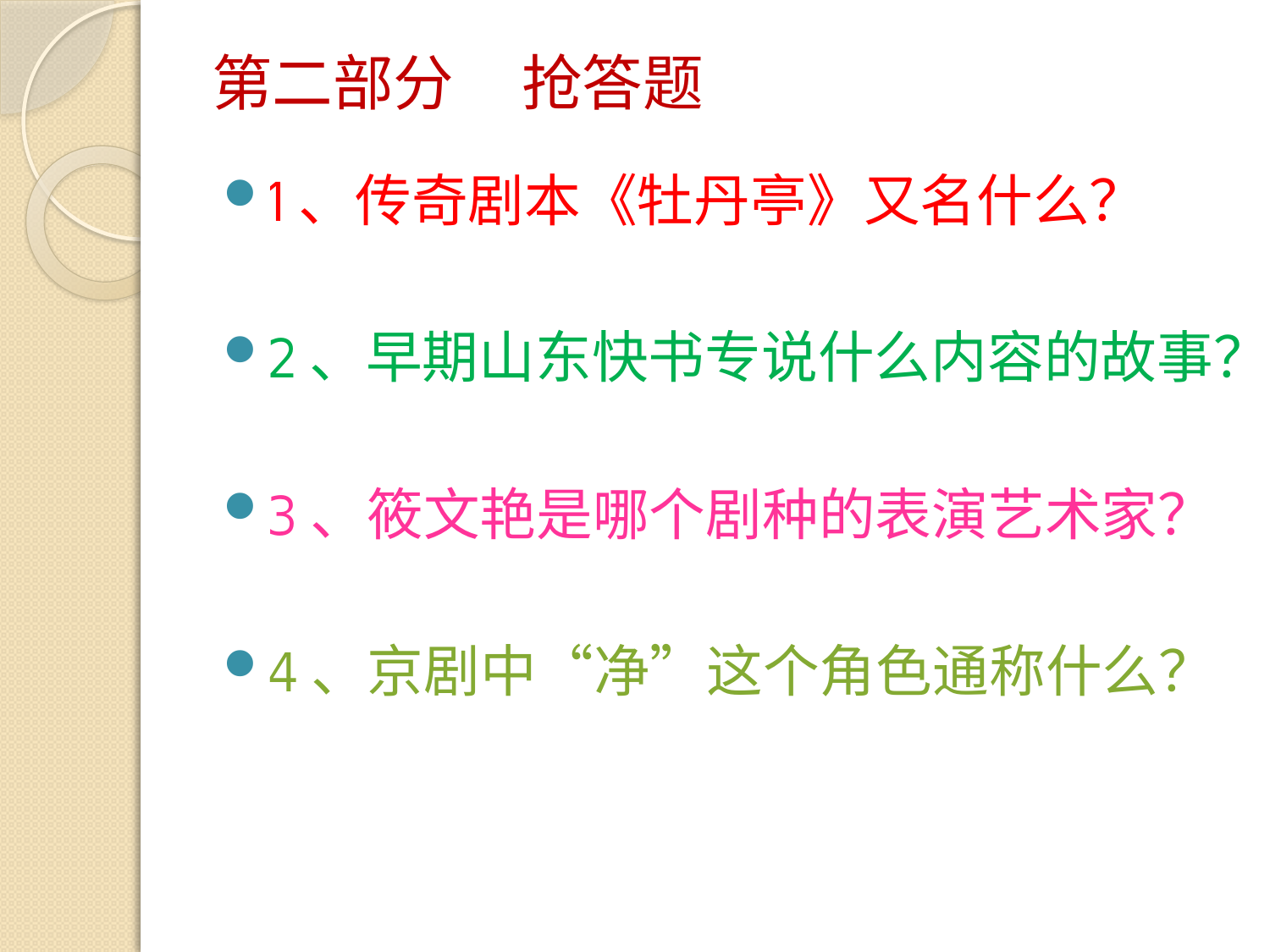

# 第二部分     抢答题
1、传奇剧本《牡丹亭》又名什么？

2、早期山东快书专说什么内容的故事？

3、筱文艳是哪个剧种的表演艺术家？

4、京剧中“净”这个角色通称什么？